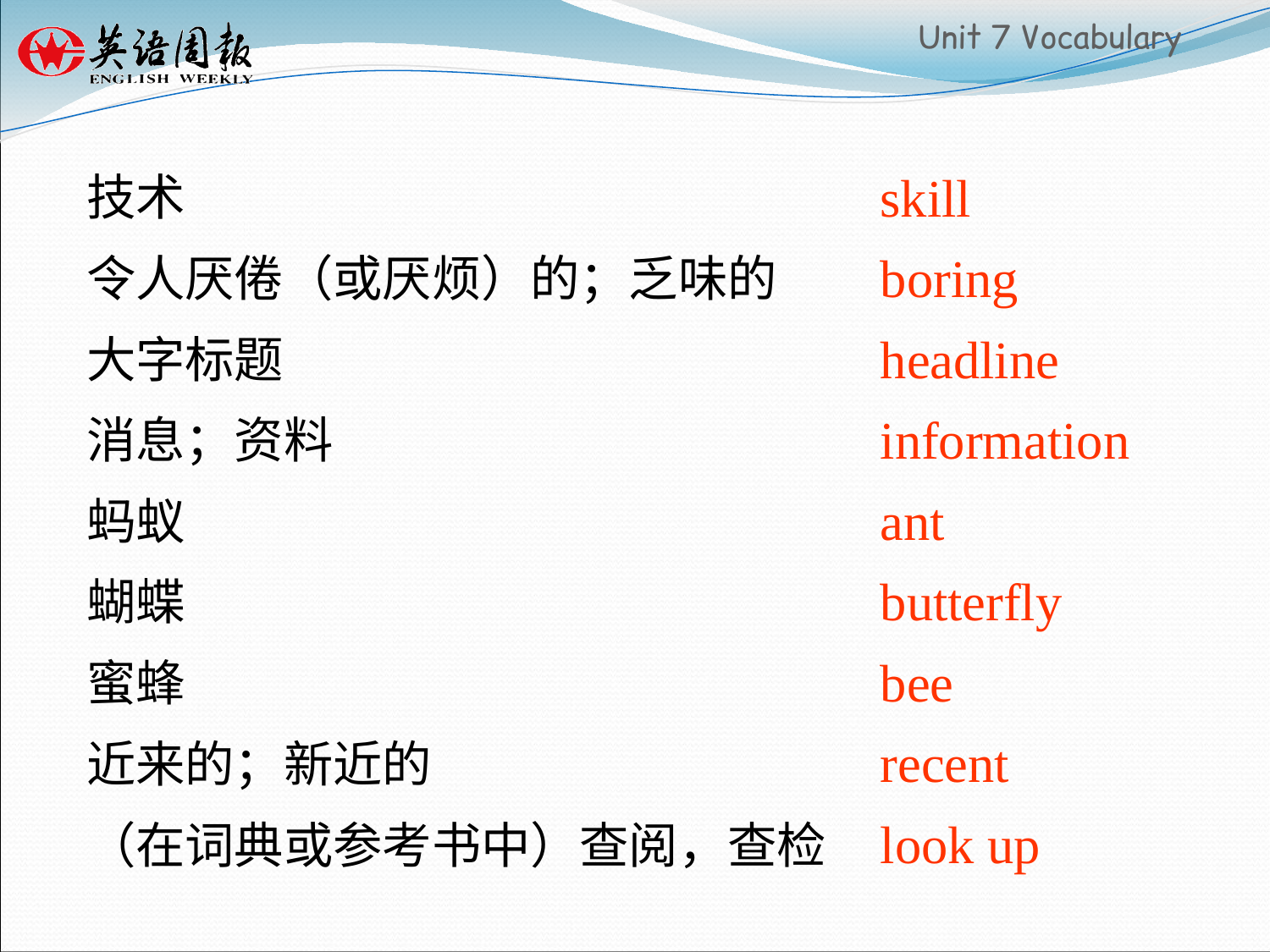

技术
令人厌倦（或厌烦）的；乏味的
大字标题
消息；资料
蚂蚁
蝴蝶
蜜蜂
近来的；新近的
（在词典或参考书中）查阅，查检
skill
boring
headline
information
ant
butterfly
bee
recent
look up